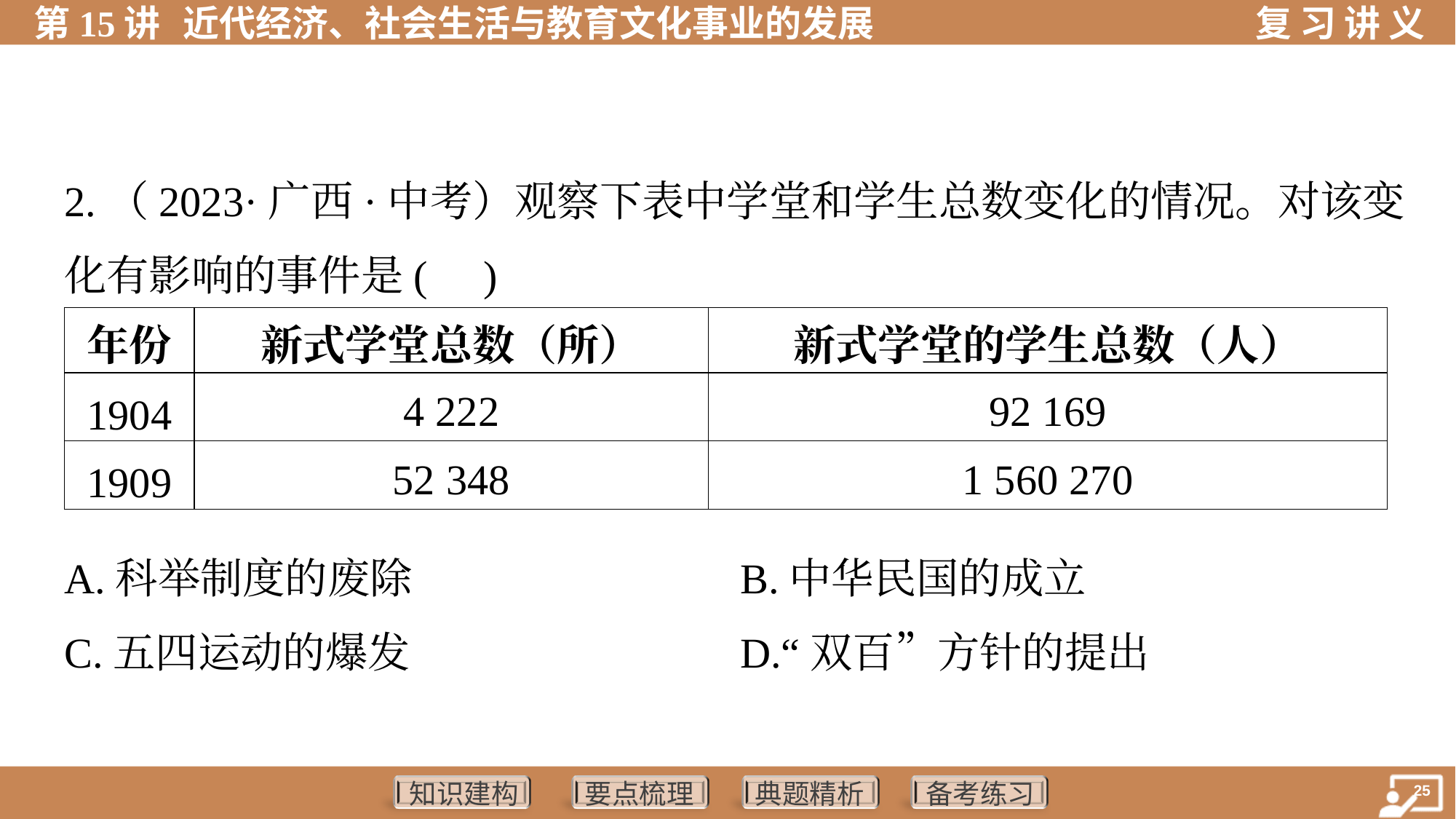

2.（2023·广西·中考）观察下表中学堂和学生总数变化的情况。对该变
化有影响的事件是(     )
| 年份 | 新式学堂总数（所） | 新式学堂的学生总数（人） |
| --- | --- | --- |
| 1904 | 4 222 | 92 169 |
| 1909 | 52 348 | 1 560 270 |
A.科举制度的废除	B.中华民国的成立
C.五四运动的爆发	D.“双百”方针的提出